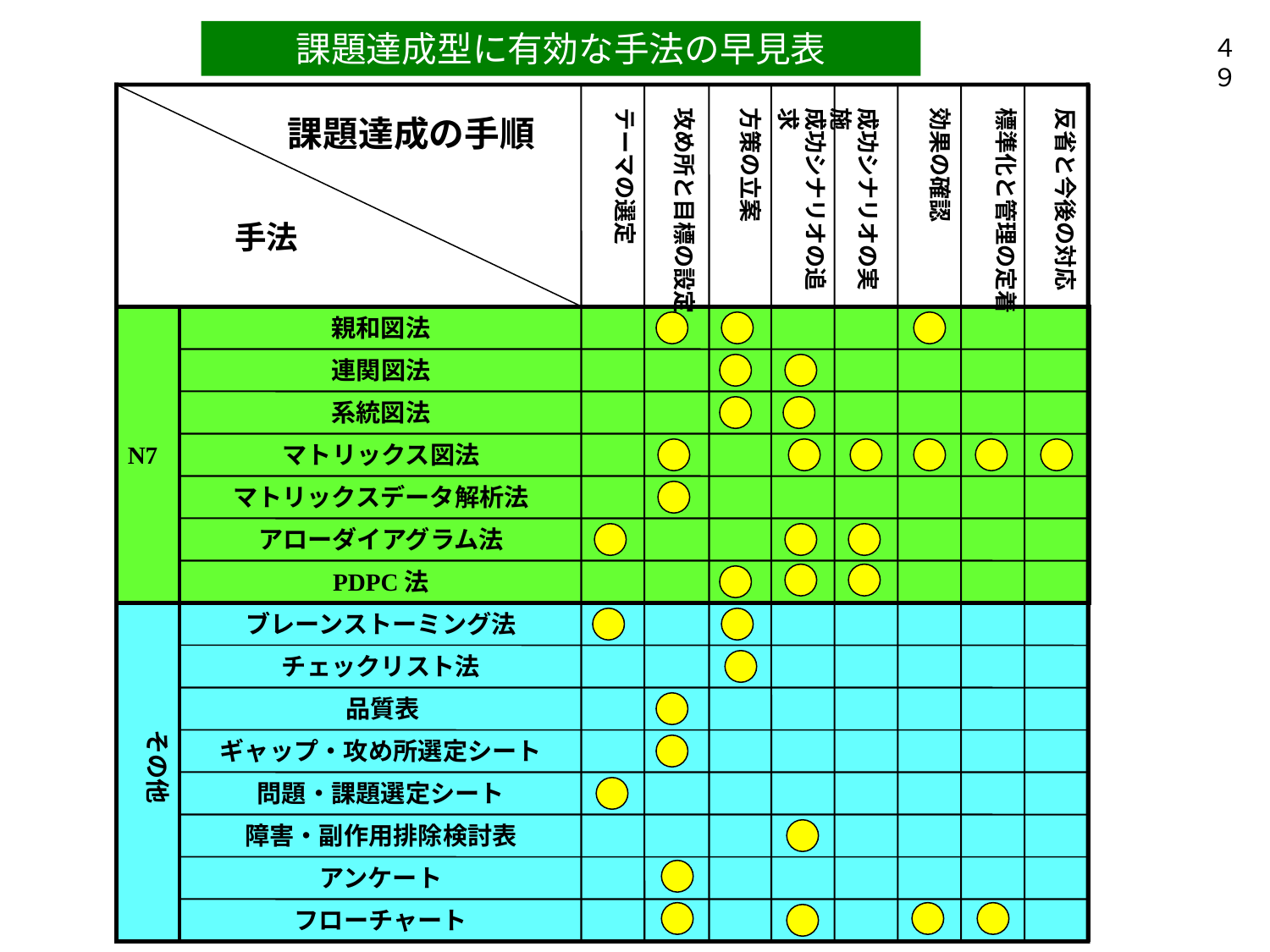

課題達成型に有効な手法の早見表
４９

テーマの選定
攻め所と目標の設定
方策の立案
成功シナリオの追求
成功シナリオの実施
効果の確認
標準化と管理の定着
反省と今後の対応
課題達成の手順
手法

親和図法

連関図法

系統図法

N7

マトリックス図法

マトリックスデータ解析法

アローダイアグラム法

PDPC法

ブレーンストーミング法

チェックリスト法

品質表

その他

ギャップ・攻め所選定シート

問題・課題選定シート

障害・副作用排除検討表

アンケート

フローチャート